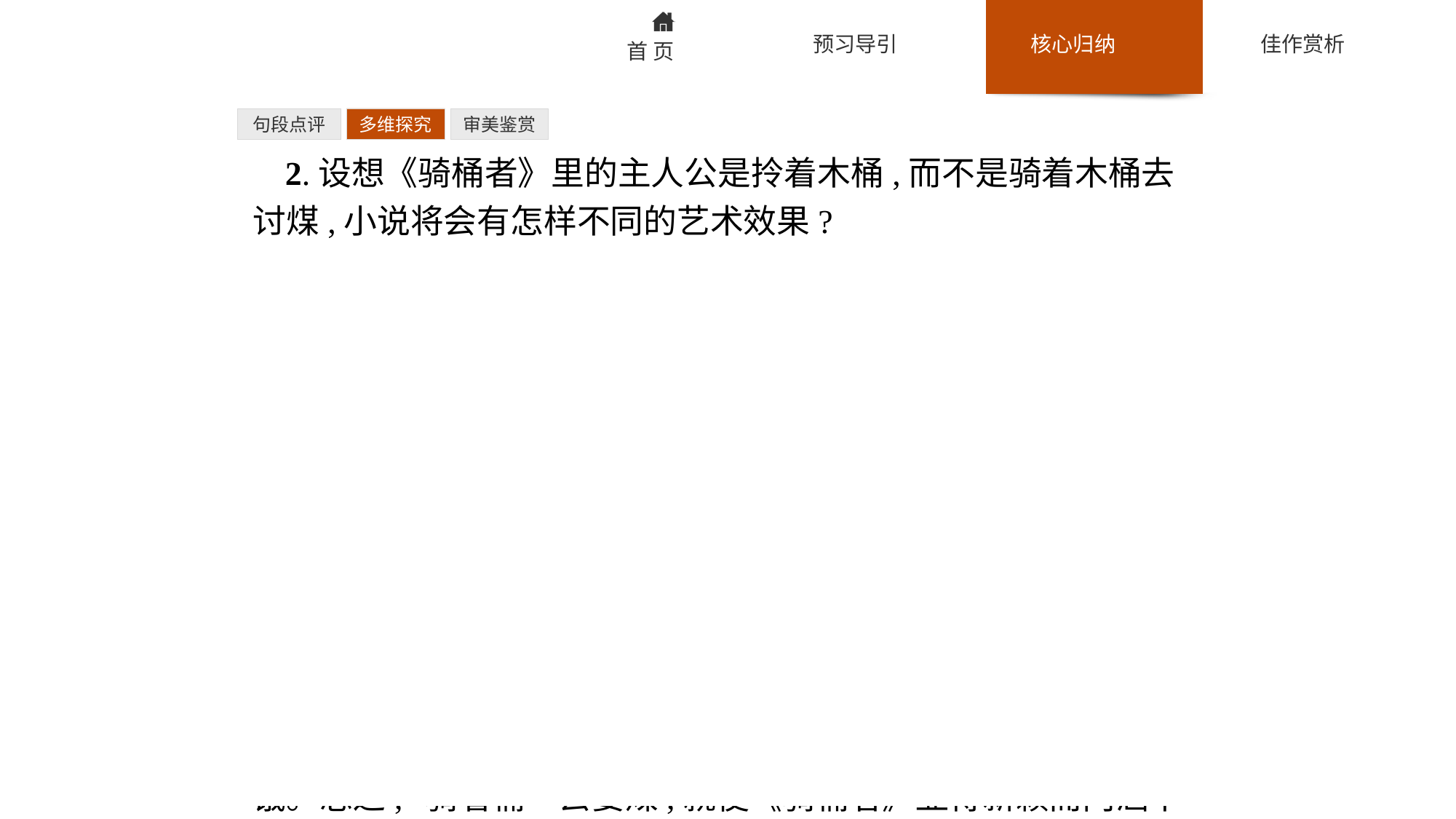

句段点评
多维探究
审美鉴赏
2.设想《骑桶者》里的主人公是拎着木桶,而不是骑着木桶去讨煤,小说将会有怎样不同的艺术效果?
提示:如果作者用一种沉重的笔触写主人公拎着煤桶去借煤,被拒绝,作品可能会是惯常看见的“控诉型”小说:主人公是值得怜悯的,煤店老板(娘)是值得谴责的,作者和读者都是同情主人公的。这样的作品内涵和指向就比较单一。而现在这样用“轻”来处理“重”,则使每一方都有两个或更多的层面:主人公的处境是悲惨的,但他同时又是自嘲的,对自己的处境有清楚的认识,他畏缩、自卑、惶恐,是一个立体的人;煤店老板娘是否值得谴责也变得不确定了,因为她是否真的听到了借煤者的吁求是不确定的,飞翔的方式避免了她和借煤者的正面接触;作者的叙述表面上是冷静的,甚至是冷嘲的,但内里却有深切的同情,而且,他的表达目的不再限于具体事件,而是体现了沟通的缺乏,以及一种心灵的饥饿。总之,“骑着桶”去要煤,就使《骑桶者》显得新颖而内涵丰富。